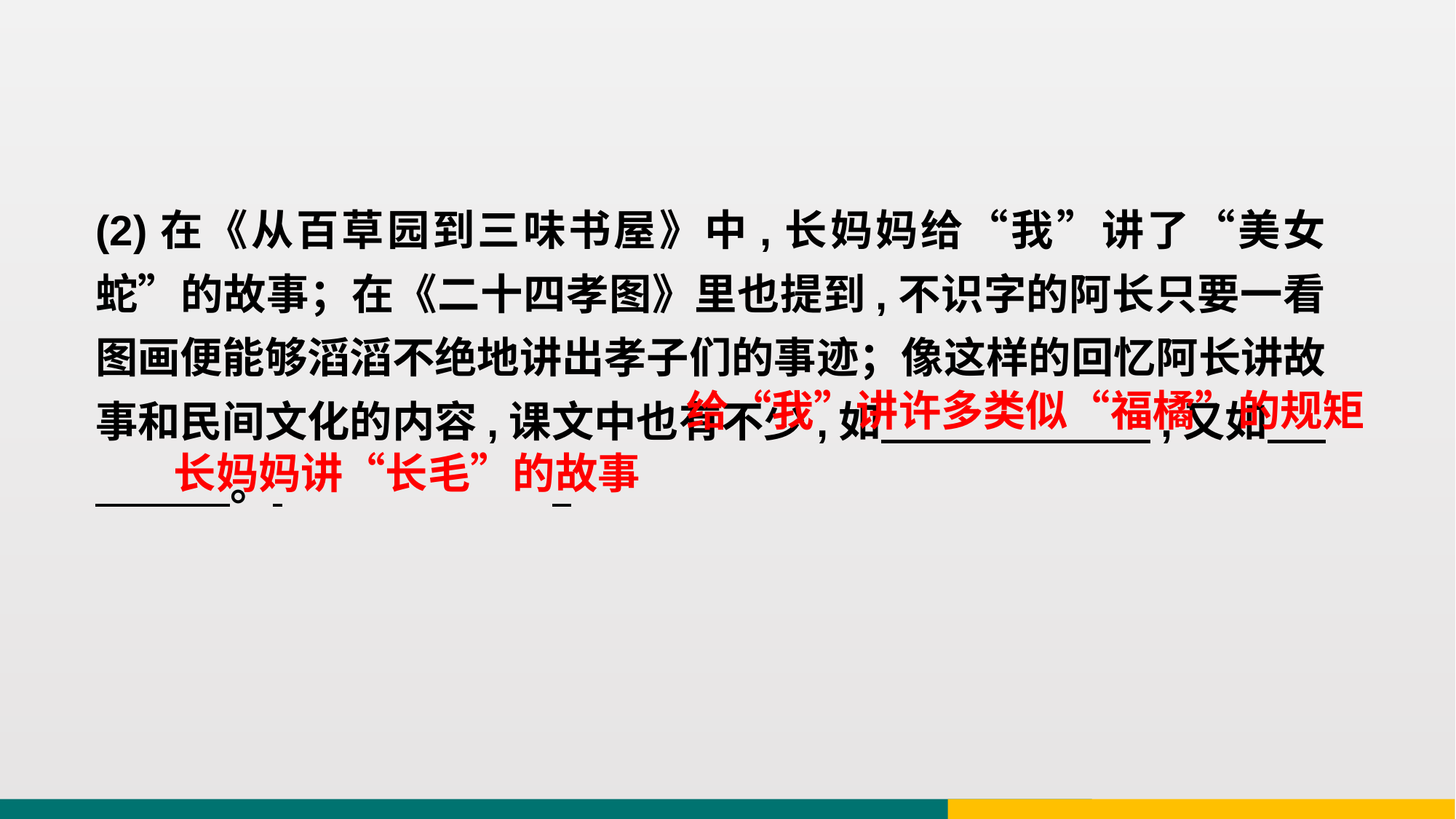

(2)在《从百草园到三味书屋》中,长妈妈给“我”讲了“美女蛇”的故事；在《二十四孝图》里也提到,不识字的阿长只要一看图画便能够滔滔不绝地讲出孝子们的事迹；像这样的回忆阿长讲故事和民间文化的内容,课文中也有不少,如                            ,又如                     。
给“我”讲许多类似“福橘”的规矩
长妈妈讲“长毛”的故事